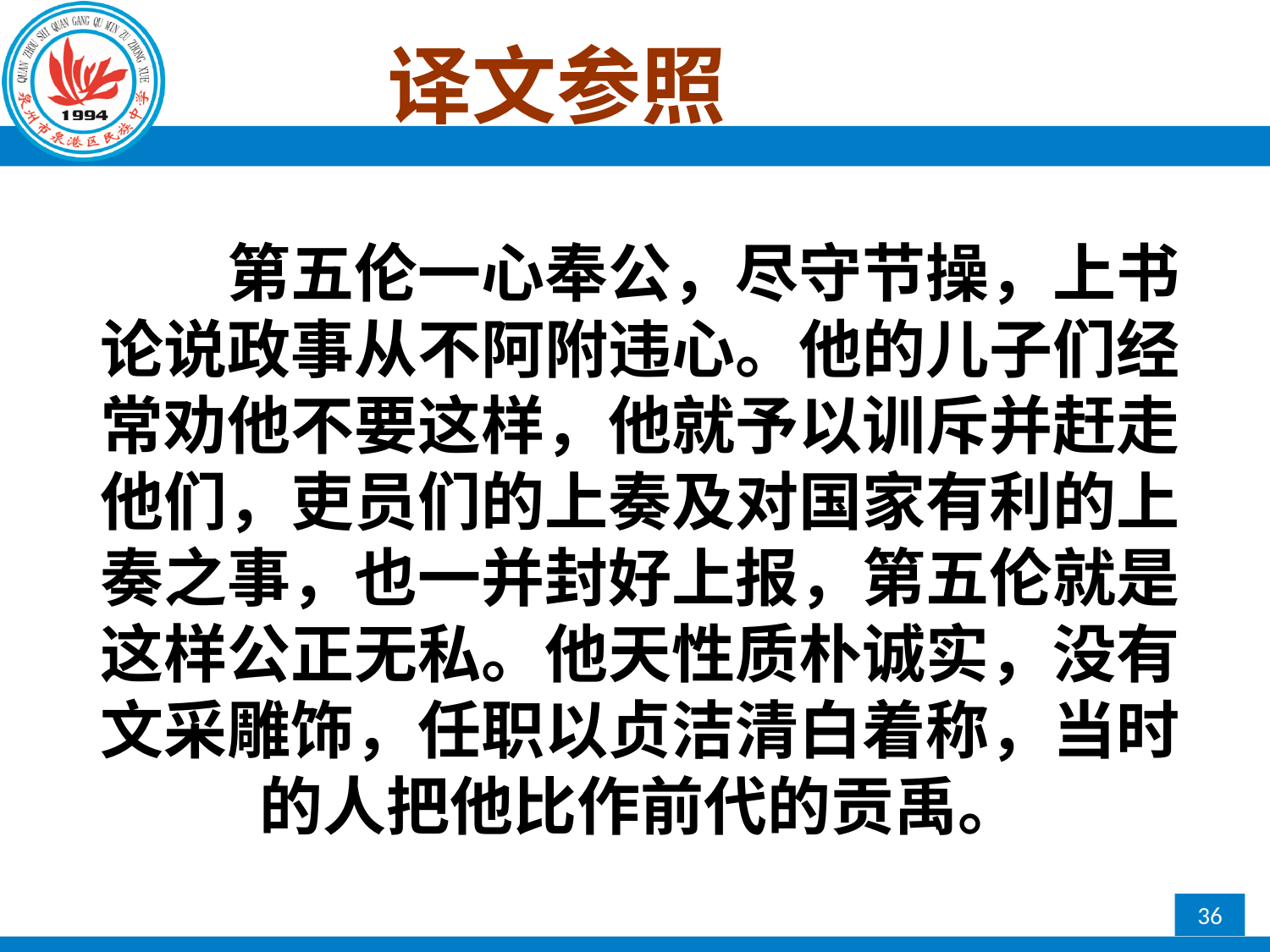

译文参照
# 第五伦一心奉公，尽守节操，上书论说政事从不阿附违心。他的儿子们经常劝他不要这样，他就予以训斥并赶走他们，吏员们的上奏及对国家有利的上奏之事，也一并封好上报，第五伦就是这样公正无私。他天性质朴诚实，没有文采雕饰，任职以贞洁清白着称，当时的人把他比作前代的贡禹。